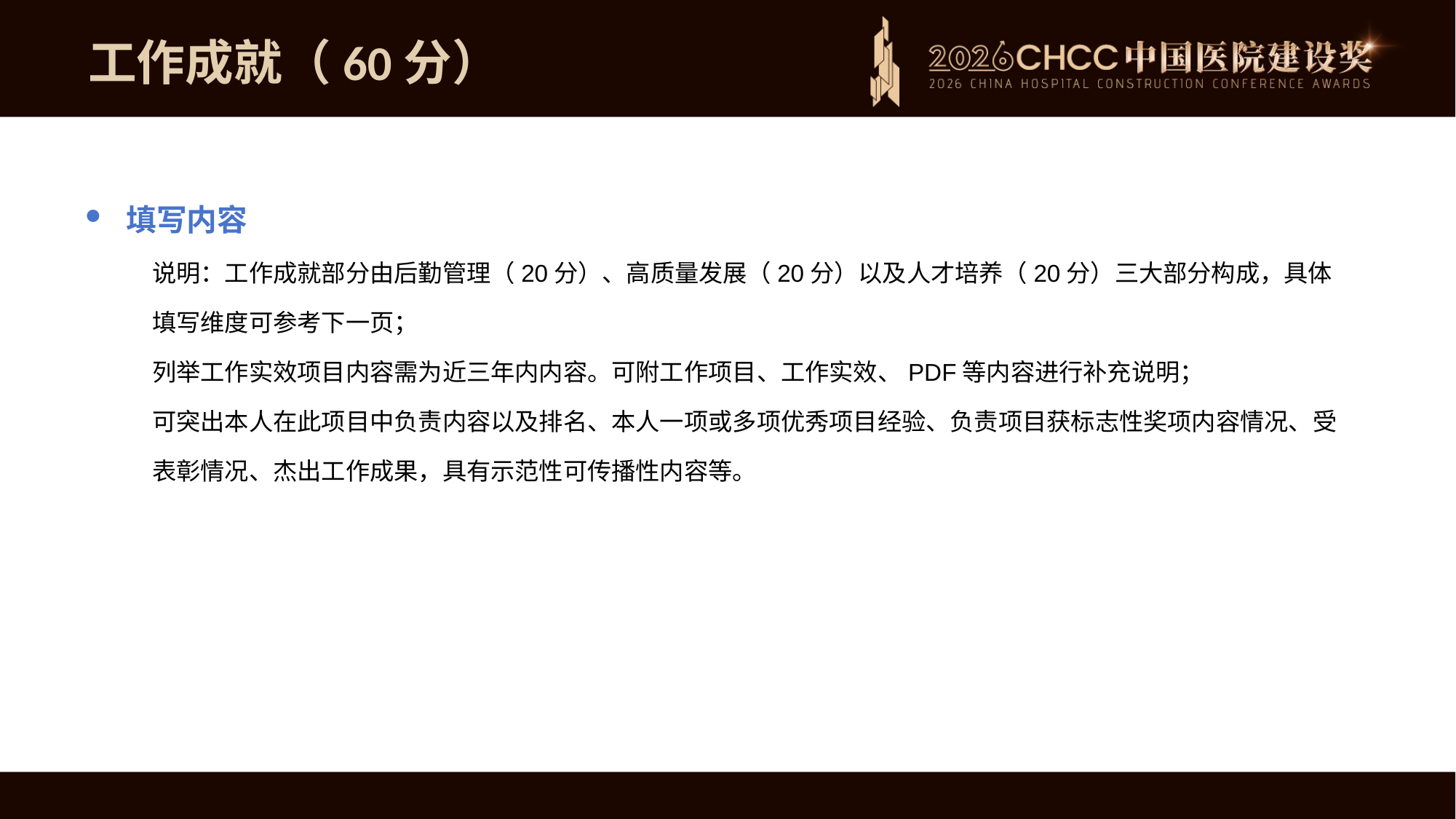

工作成就（60分）
填写内容
说明：工作成就部分由后勤管理（20分）、高质量发展（20分）以及人才培养（20分）三大部分构成，具体填写维度可参考下一页；
列举工作实效项目内容需为近三年内内容。可附工作项目、工作实效、PDF等内容进行补充说明；
可突出本人在此项目中负责内容以及排名、本人一项或多项优秀项目经验、负责项目获标志性奖项内容情况、受表彰情况、杰出工作成果，具有示范性可传播性内容等。